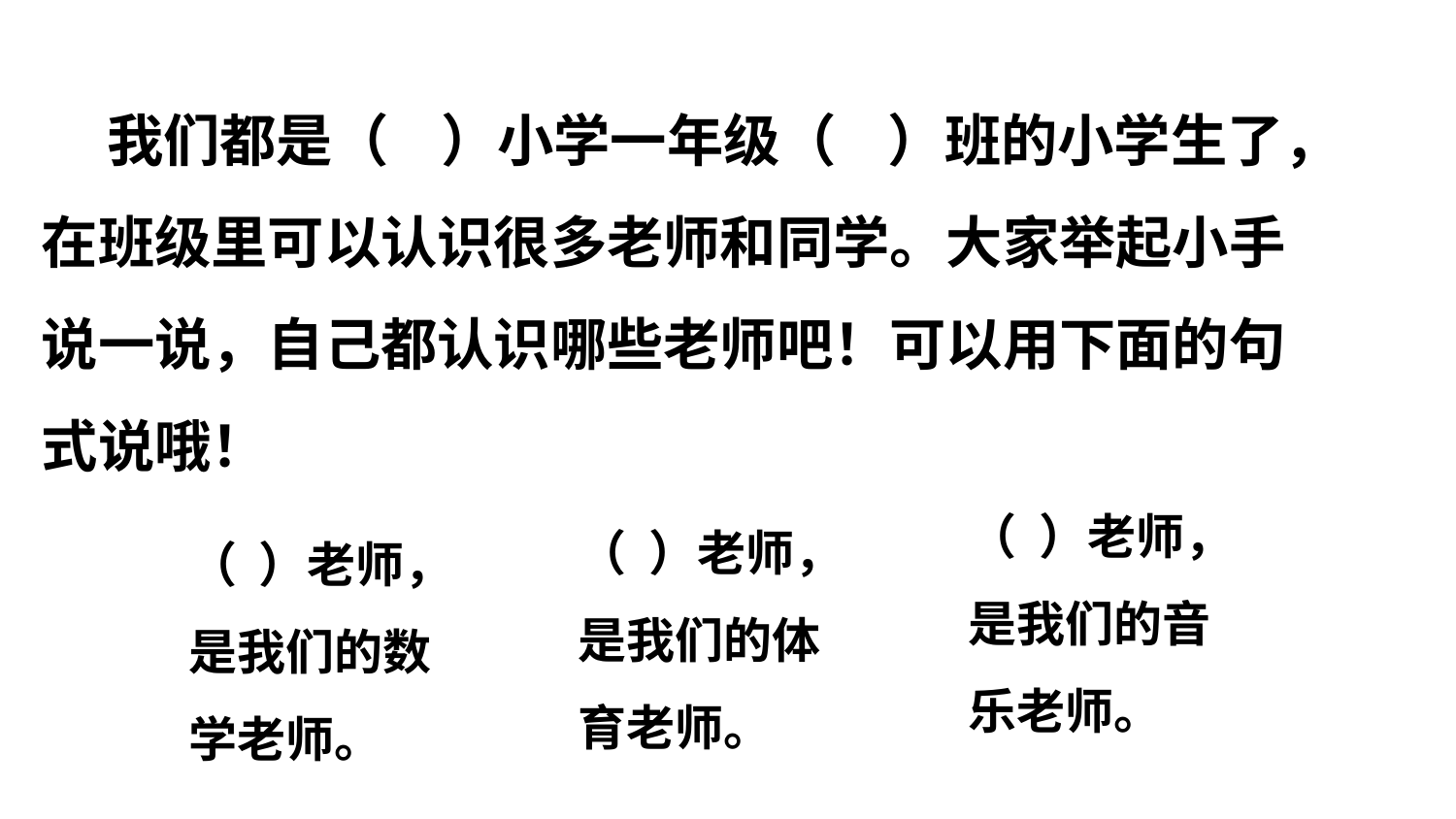

我们都是（    ）小学一年级（    ）班的小学生了，在班级里可以认识很多老师和同学。大家举起小手说一说，自己都认识哪些老师吧！可以用下面的句式说哦！
（  ）老师，是我们的音乐老师。
（  ）老师，是我们的体育老师。
（  ）老师，是我们的数学老师。